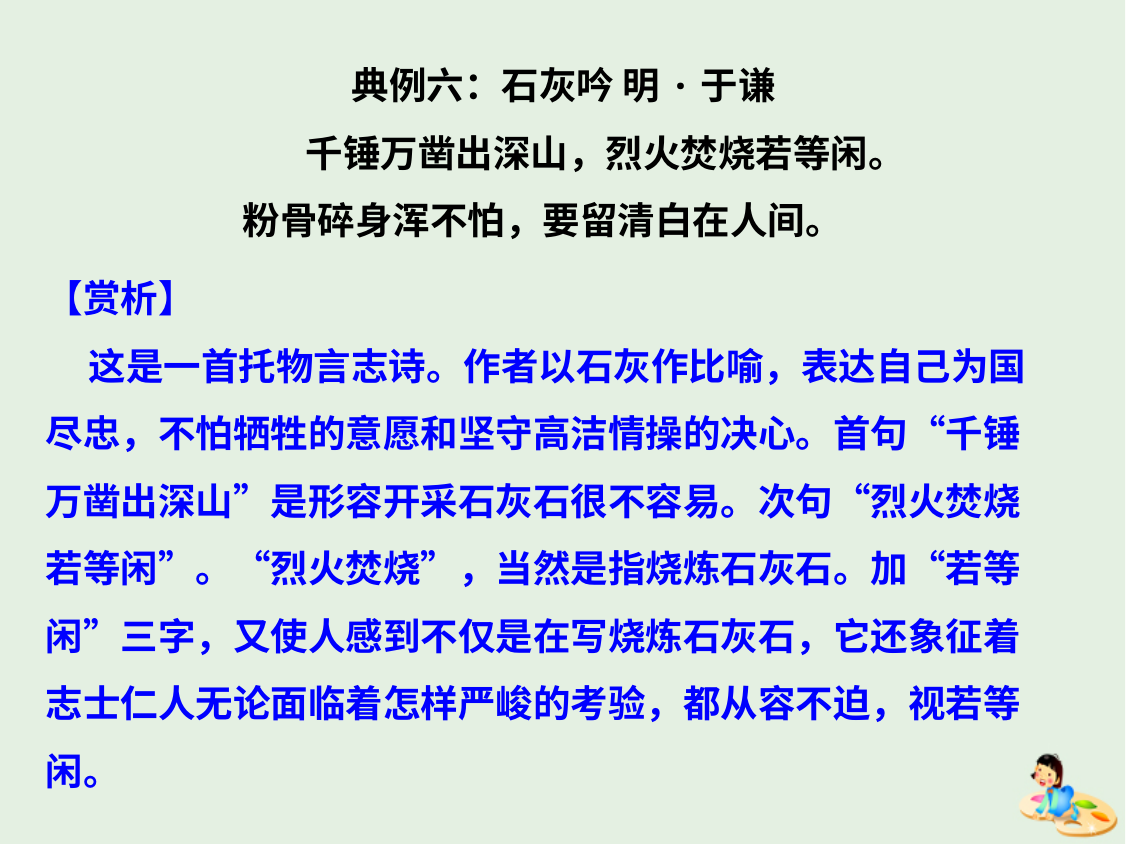

典例六：石灰吟 明·于谦
　　千锤万凿出深山，烈火焚烧若等闲。
    粉骨碎身浑不怕，要留清白在人间。
【赏析】
    这是一首托物言志诗。作者以石灰作比喻，表达自己为国尽忠，不怕牺牲的意愿和坚守高洁情操的决心。首句“千锤万凿出深山”是形容开采石灰石很不容易。次句“烈火焚烧若等闲”。“烈火焚烧”，当然是指烧炼石灰石。加“若等闲”三字，又使人感到不仅是在写烧炼石灰石，它还象征着志士仁人无论面临着怎样严峻的考验，都从容不迫，视若等闲。